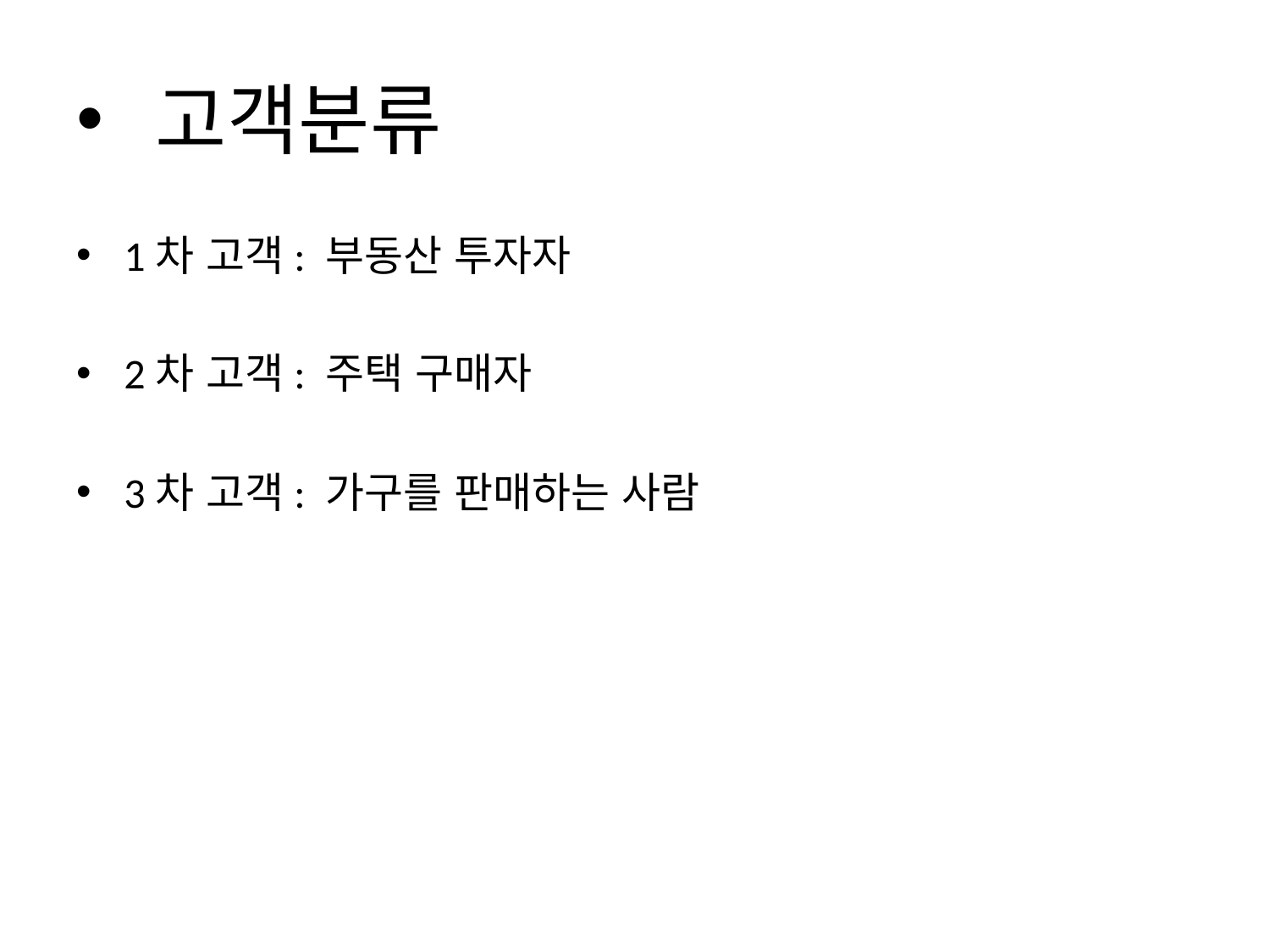

# 고객분류
1차 고객: 부동산 투자자

2차 고객: 주택 구매자

3차 고객: 가구를 판매하는 사람